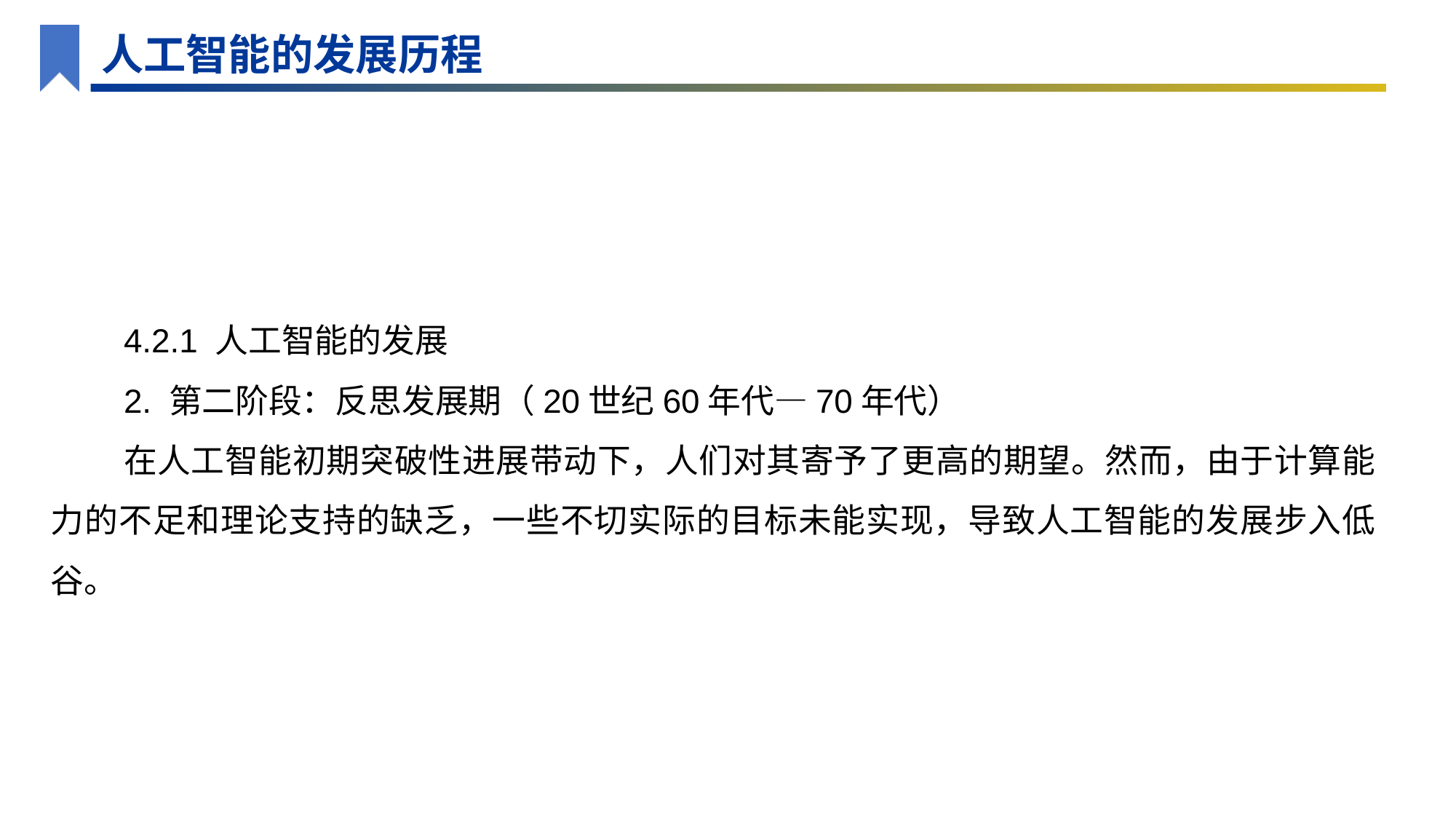

人工智能的发展历程
4.2.1 人工智能的发展
2. 第二阶段：反思发展期（20世纪60年代—70年代）
在人工智能初期突破性进展带动下，人们对其寄予了更高的期望。然而，由于计算能力的不足和理论支持的缺乏，一些不切实际的目标未能实现，导致人工智能的发展步入低谷。